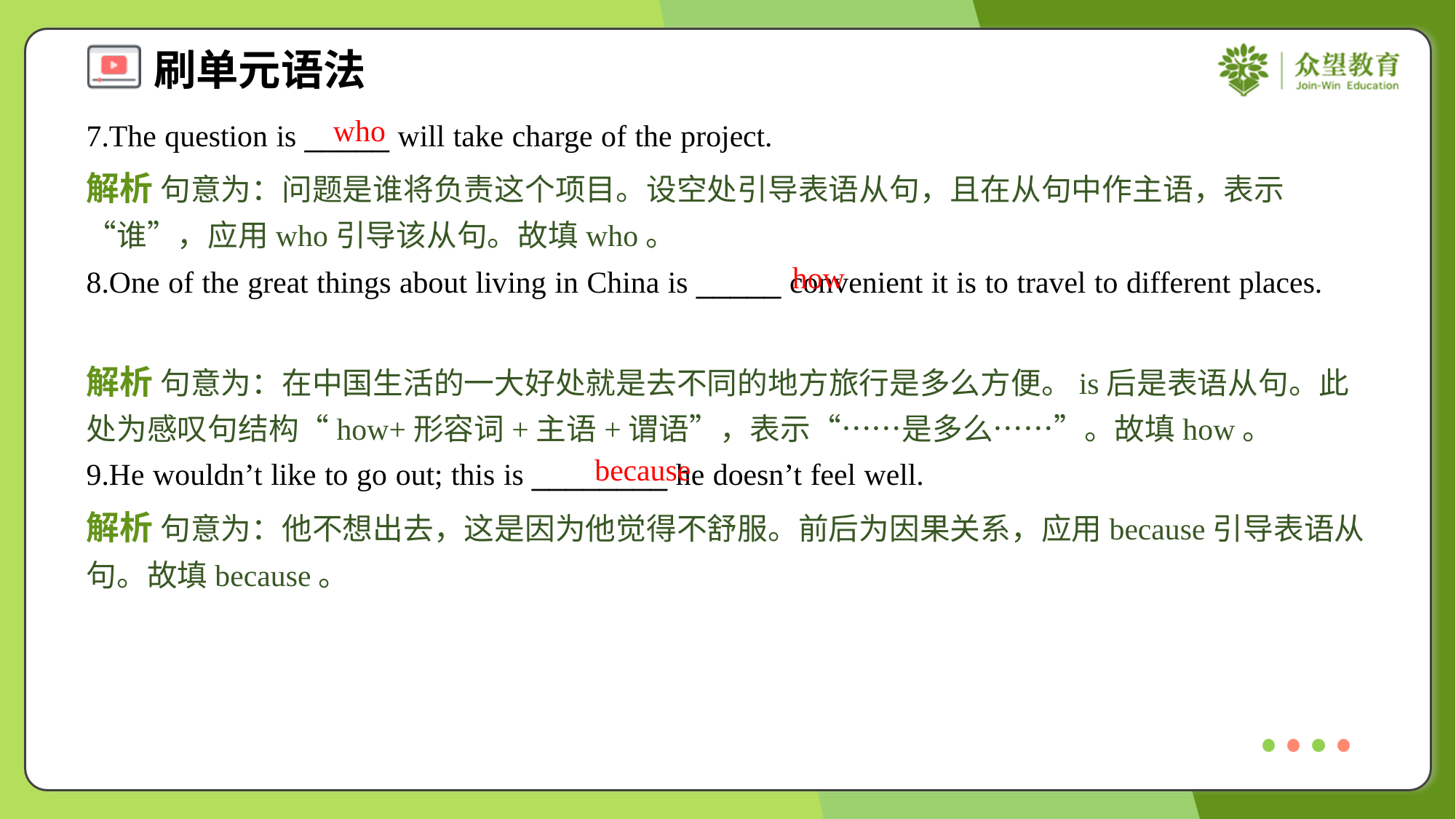

who
7.The question is _____ will take charge of the project.
解析 句意为：问题是谁将负责这个项目。设空处引导表语从句，且在从句中作主语，表示“谁”，应用who引导该从句。故填who。
how
8.One of the great things about living in China is _____ convenient it is to travel to different places.
解析 句意为：在中国生活的一大好处就是去不同的地方旅行是多么方便。is后是表语从句。此处为感叹句结构“how+形容词+主语+谓语”，表示“……是多么……”。故填how。
because
9.He wouldn’t like to go out; this is ________ he doesn’t feel well.
解析 句意为：他不想出去，这是因为他觉得不舒服。前后为因果关系，应用because引导表语从句。故填because。